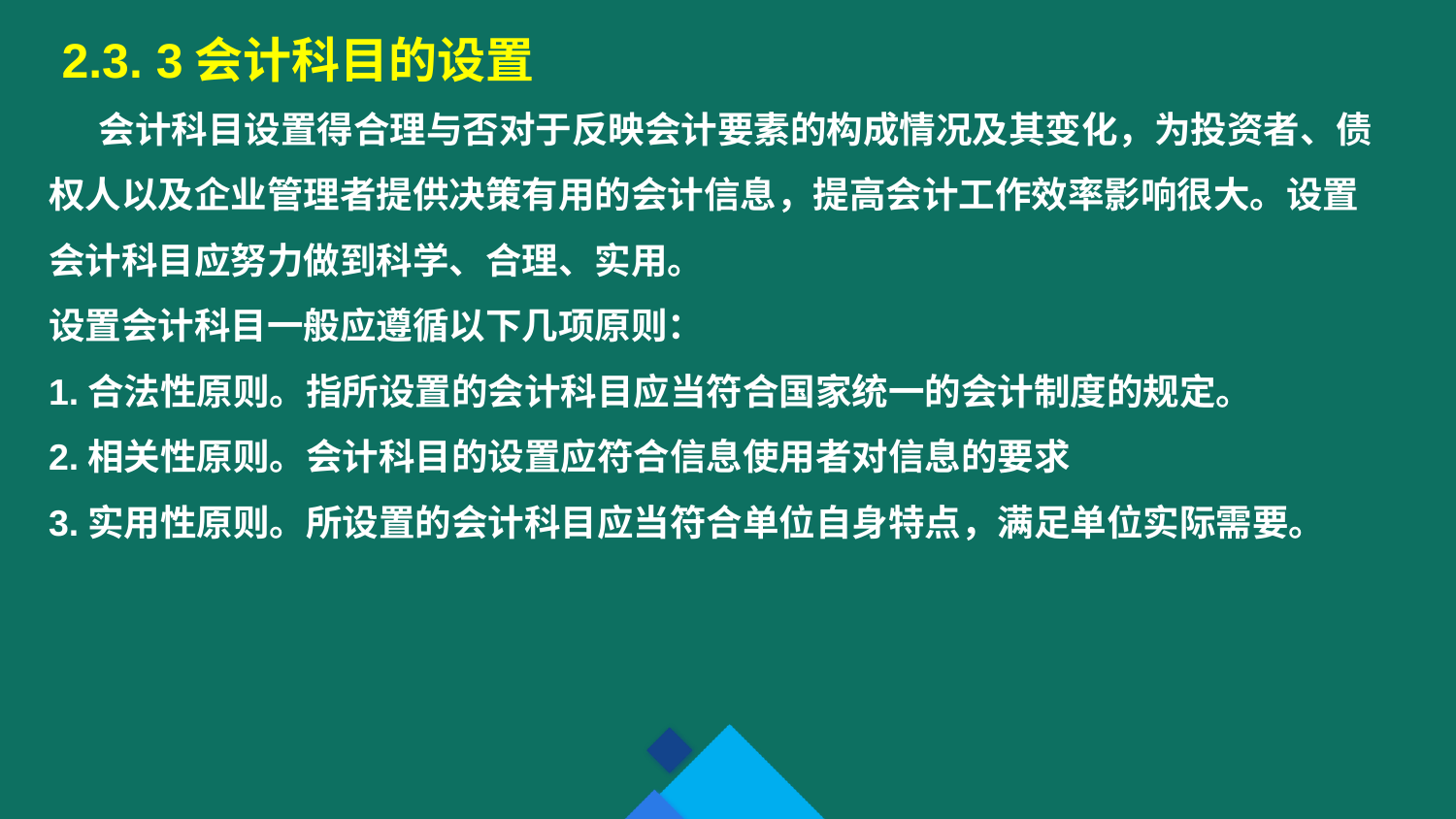

2.3. 3会计科目的设置
     会计科目设置得合理与否对于反映会计要素的构成情况及其变化，为投资者、债权人以及企业管理者提供决策有用的会计信息，提高会计工作效率影响很大。设置会计科目应努力做到科学、合理、实用。
设置会计科目一般应遵循以下几项原则：
1.合法性原则。指所设置的会计科目应当符合国家统一的会计制度的规定。
2.相关性原则。会计科目的设置应符合信息使用者对信息的要求
3.实用性原则。所设置的会计科目应当符合单位自身特点，满足单位实际需要。